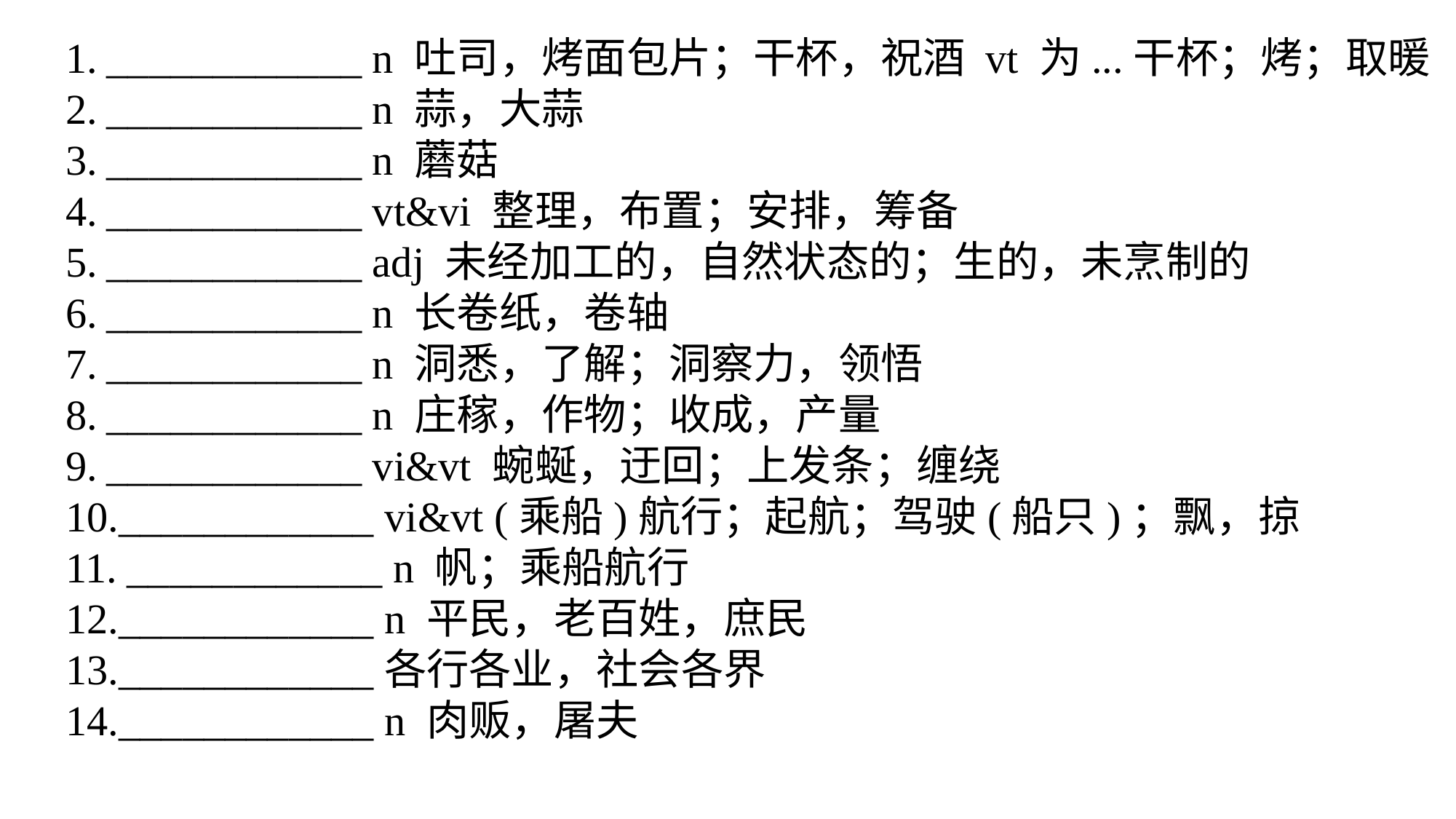

____________ n 吐司，烤面包片；干杯，祝酒 vt 为...干杯；烤；取暖
____________ n 蒜，大蒜
____________ n 蘑菇
____________ vt&vi 整理，布置；安排，筹备
____________ adj 未经加工的，自然状态的；生的，未烹制的
____________ n 长卷纸，卷轴
____________ n 洞悉，了解；洞察力，领悟
____________ n 庄稼，作物；收成，产量
____________ vi&vt 蜿蜒，迂回；上发条；缠绕
____________ vi&vt (乘船)航行；起航；驾驶(船只)；飘，掠
____________ n 帆；乘船航行
____________ n 平民，老百姓，庶民
____________各行各业，社会各界
____________ n 肉贩，屠夫